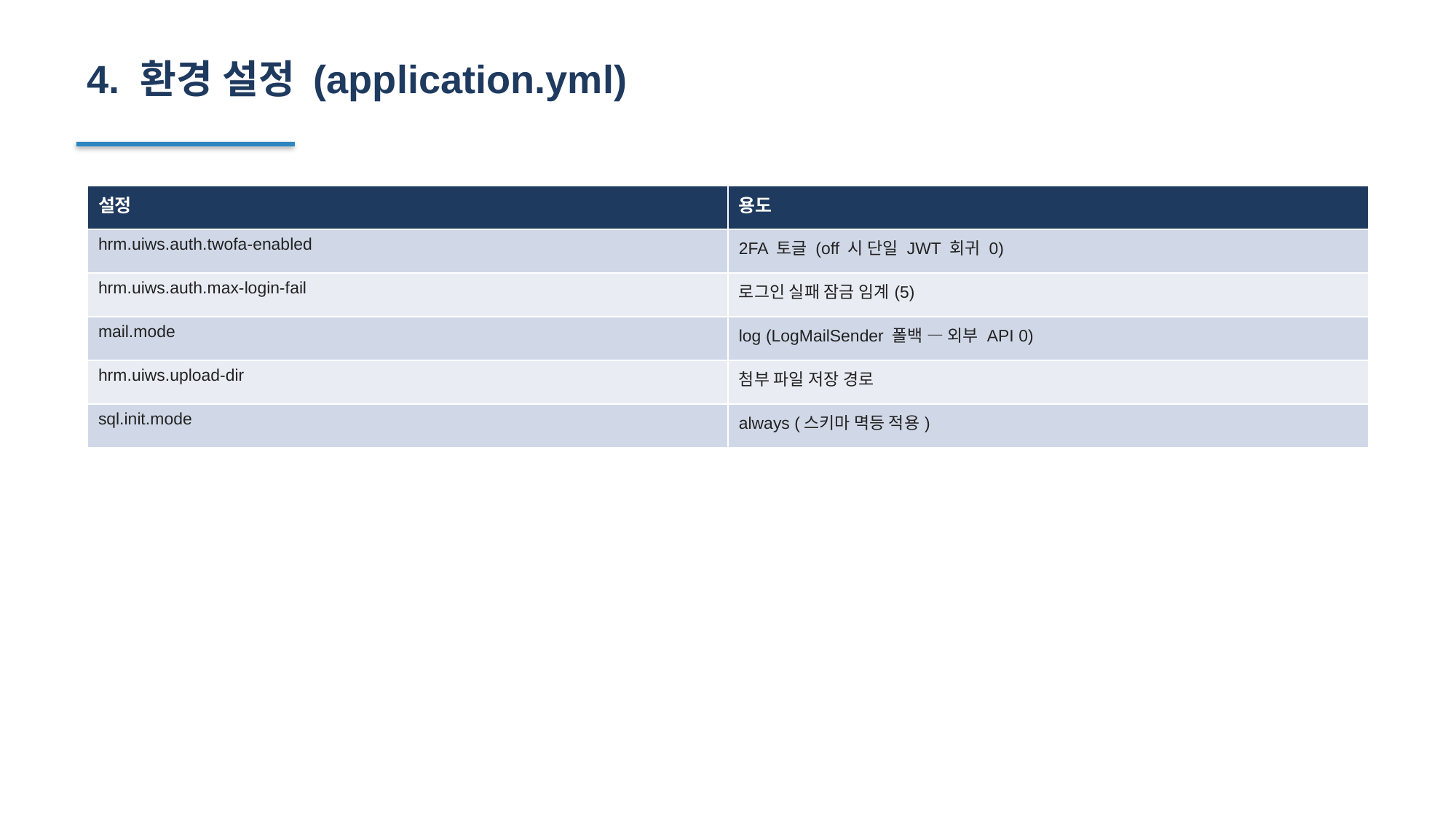

4. 환경 설정 (application.yml)

| 설정 | 용도 |
| --- | --- |
| hrm.uiws.auth.twofa-enabled | 2FA 토글 (off 시 단일 JWT 회귀 0) |
| hrm.uiws.auth.max-login-fail | 로그인 실패 잠금 임계(5) |
| mail.mode | log (LogMailSender 폴백 — 외부 API 0) |
| hrm.uiws.upload-dir | 첨부 파일 저장 경로 |
| sql.init.mode | always (스키마 멱등 적용) |